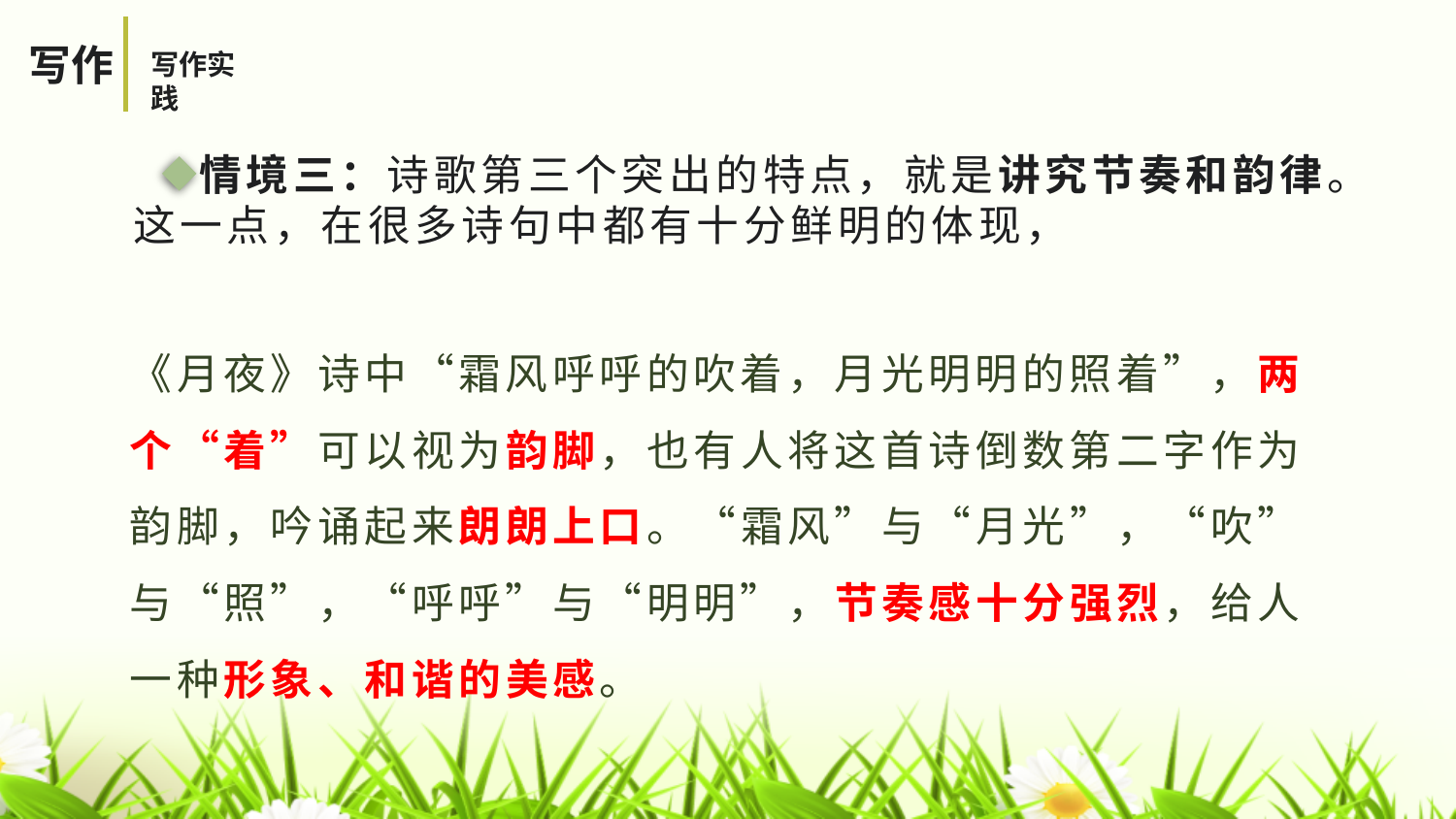

写作
写作实践
    情境三：诗歌第三个突出的特点，就是讲究节奏和韵律。这一点，在很多诗句中都有十分鲜明的体现，

《月夜》诗中“霜风呼呼的吹着，月光明明的照着”，两个“着”可以视为韵脚，也有人将这首诗倒数第二字作为韵脚，吟诵起来朗朗上口。“霜风”与“月光”，“吹”与“照”，“呼呼”与“明明”，节奏感十分强烈，给人一种形象、和谐的美感。